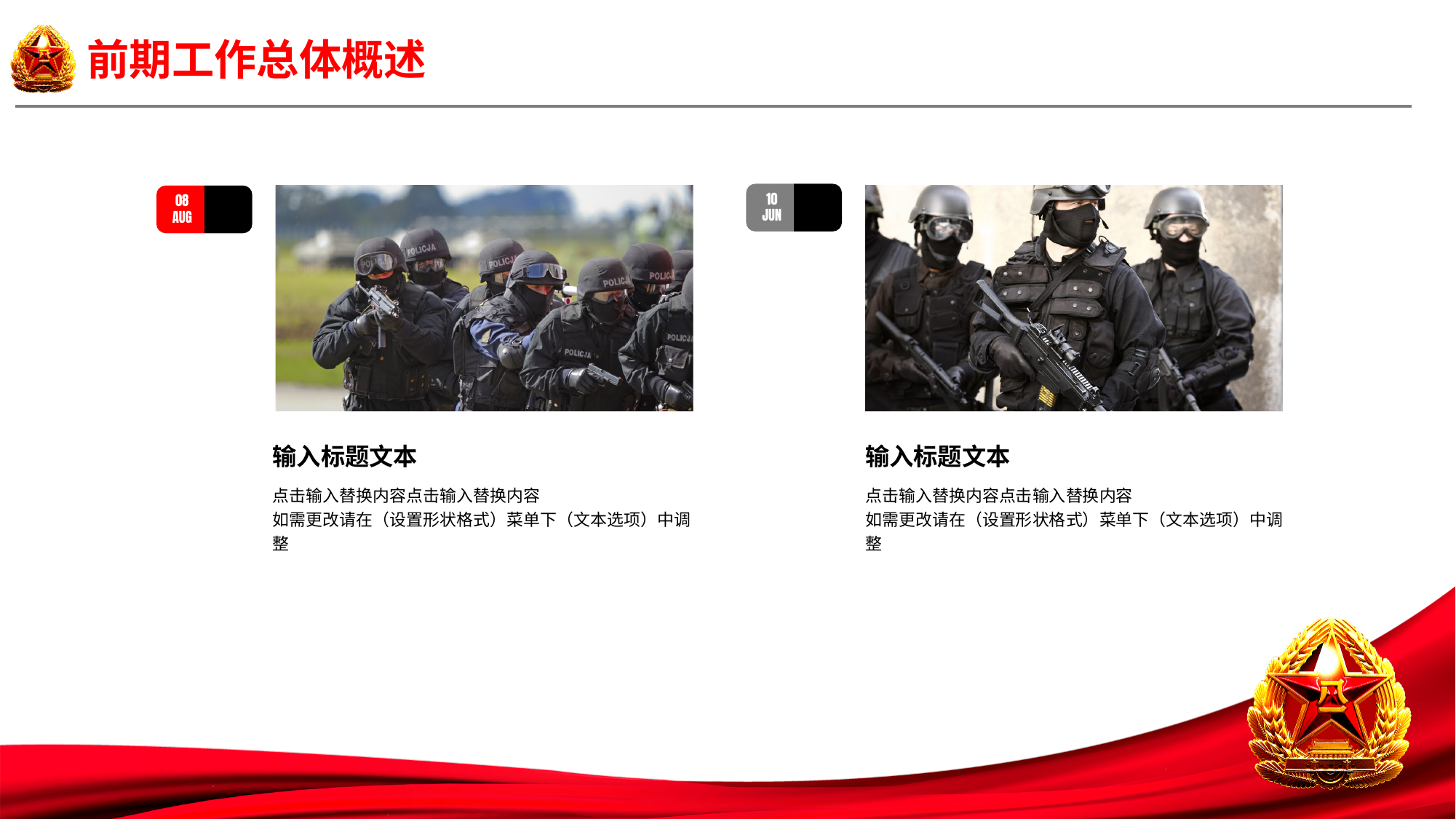

10
JUN

08
AUG
输入标题文本
点击输入替换内容点击输入替换内容
如需更改请在（设置形状格式）菜单下（文本选项）中调整
输入标题文本
点击输入替换内容点击输入替换内容
如需更改请在（设置形状格式）菜单下（文本选项）中调整